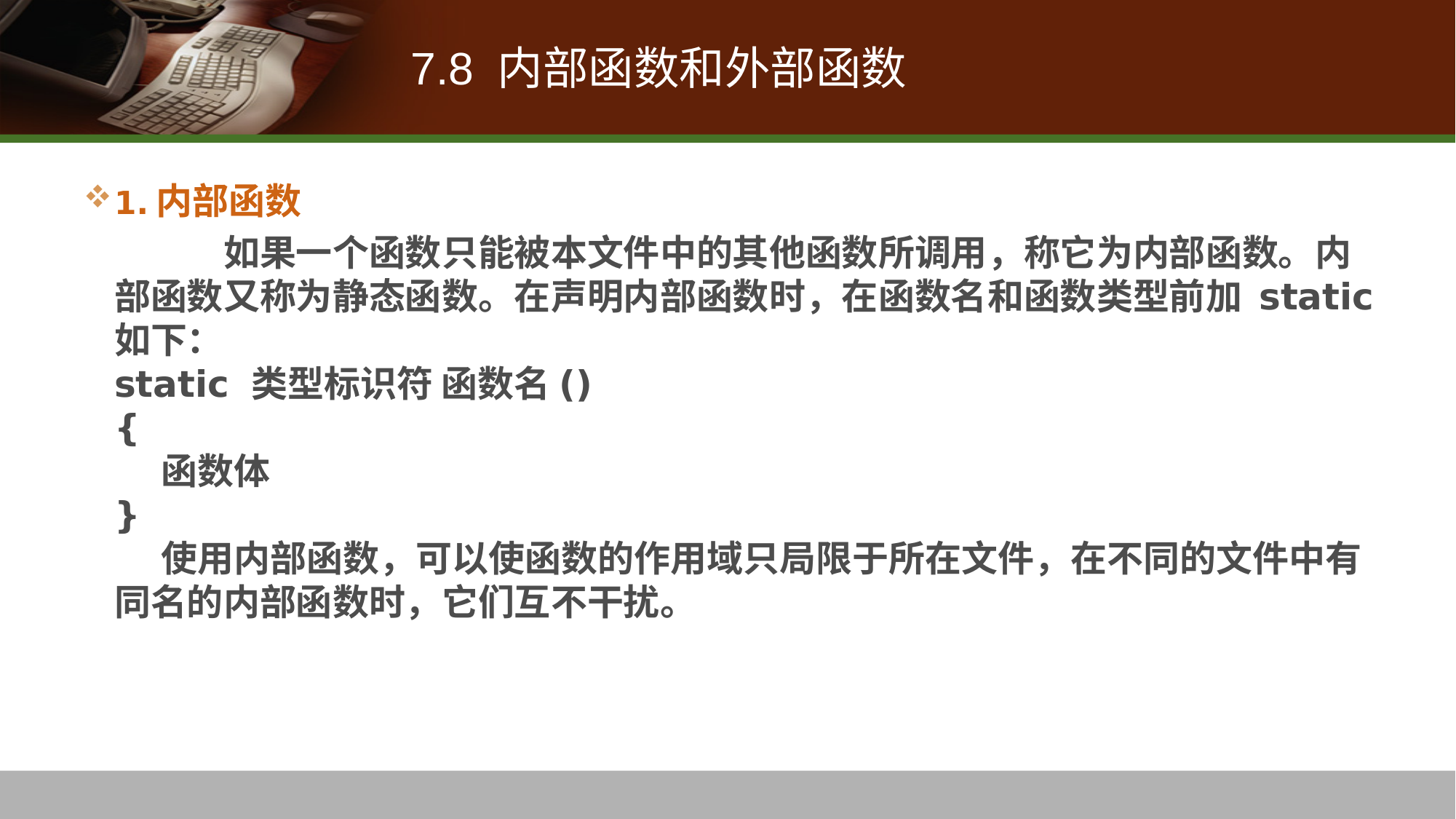

# 7.8 内部函数和外部函数
1.内部函数
 		如果一个函数只能被本文件中的其他函数所调用，称它为内部函数。内部函数又称为静态函数。在声明内部函数时，在函数名和函数类型前加 static如下： 
static 类型标识符 函数名() 
{ 
   函数体
} 
   使用内部函数，可以使函数的作用域只局限于所在文件，在不同的文件中有同名的内部函数时，它们互不干扰。